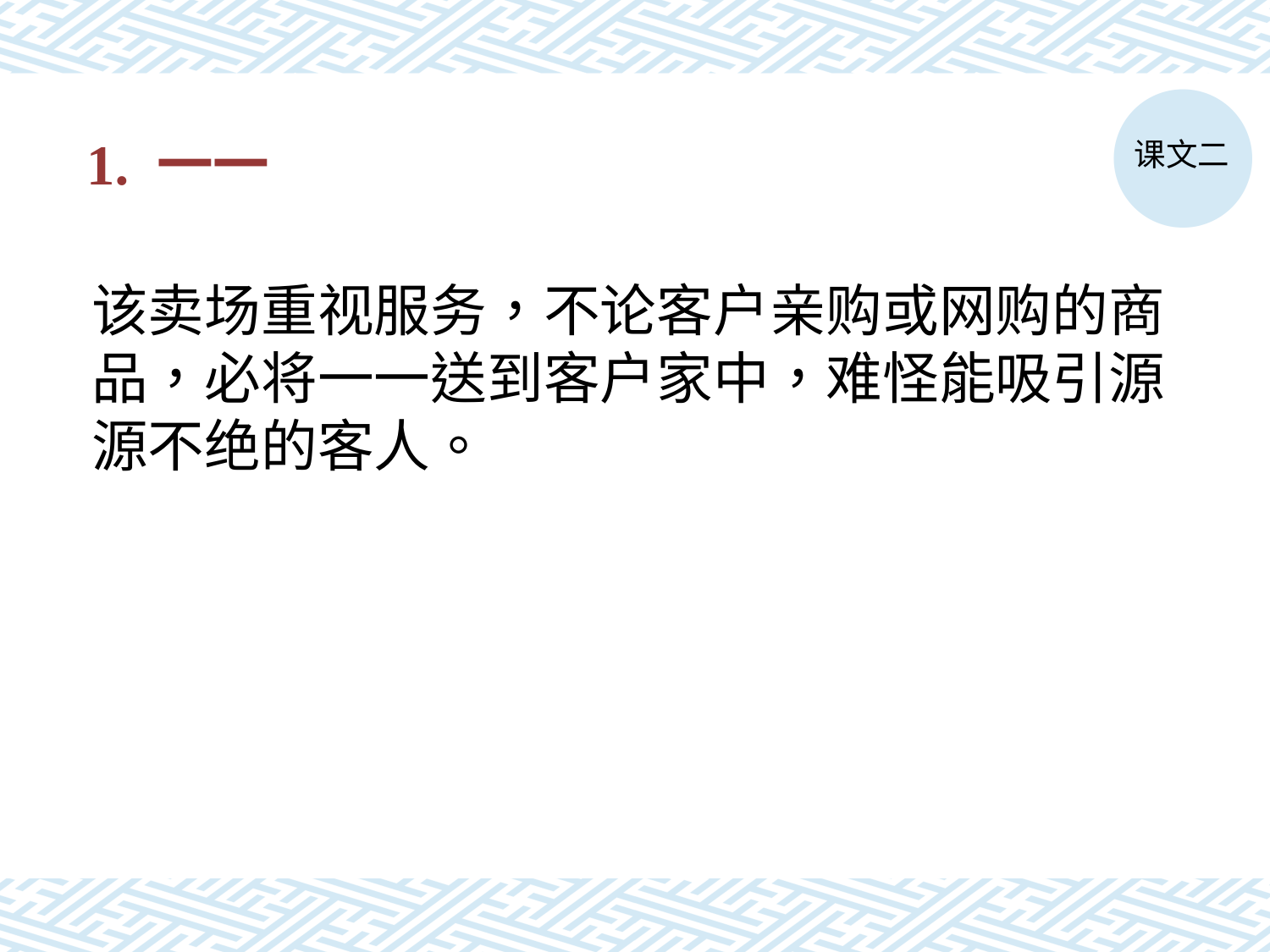

课文二
# 1. 一一
该卖场重视服务，不论客户亲购或网购的商品，必将一一送到客户家中，难怪能吸引源源不绝的客人。